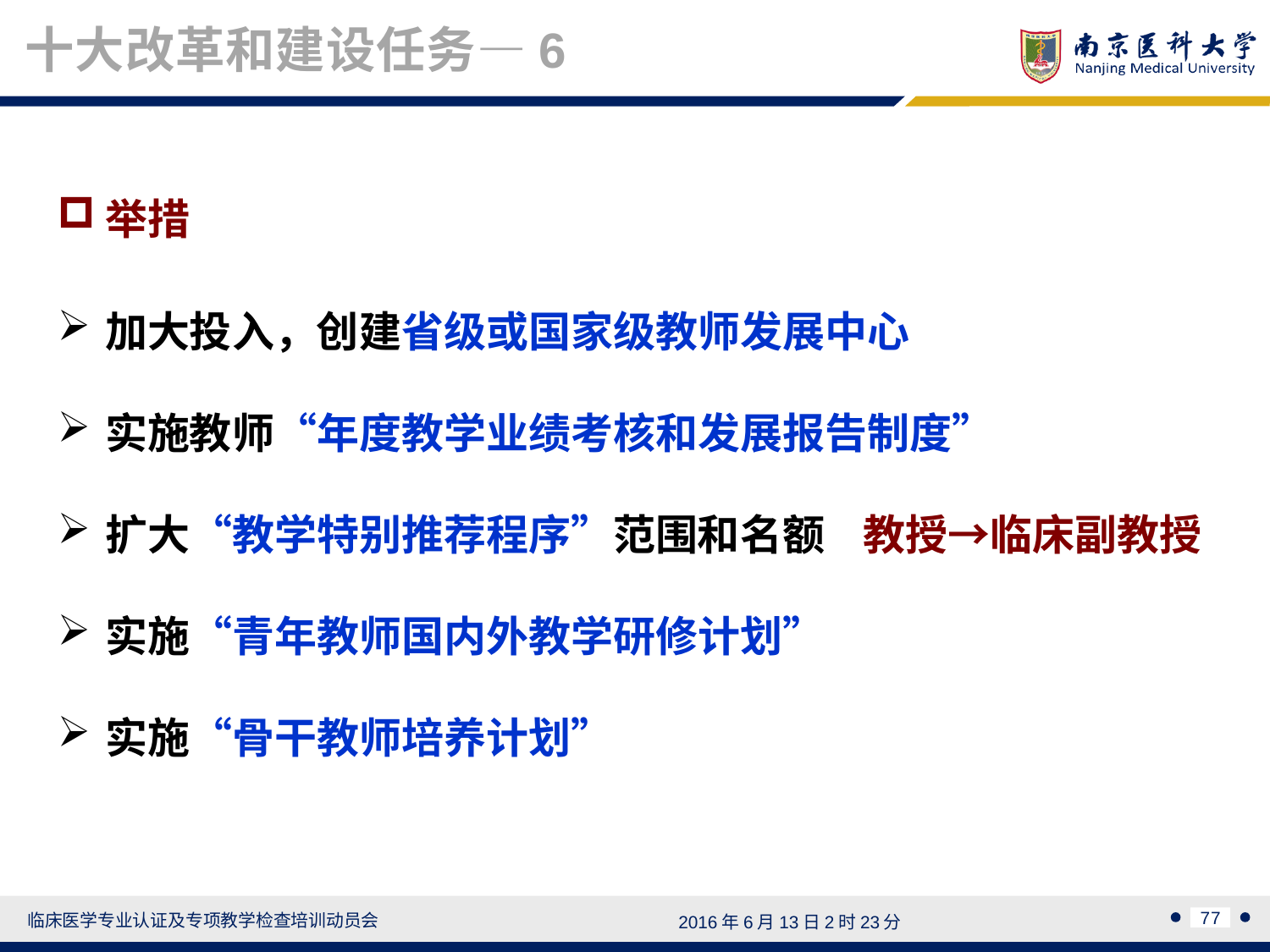

十大改革和建设任务—6
举措
加大投入，创建省级或国家级教师发展中心
实施教师“年度教学业绩考核和发展报告制度”
扩大“教学特别推荐程序”范围和名额    教授→临床副教授
实施“青年教师国内外教学研修计划”
实施“骨干教师培养计划”